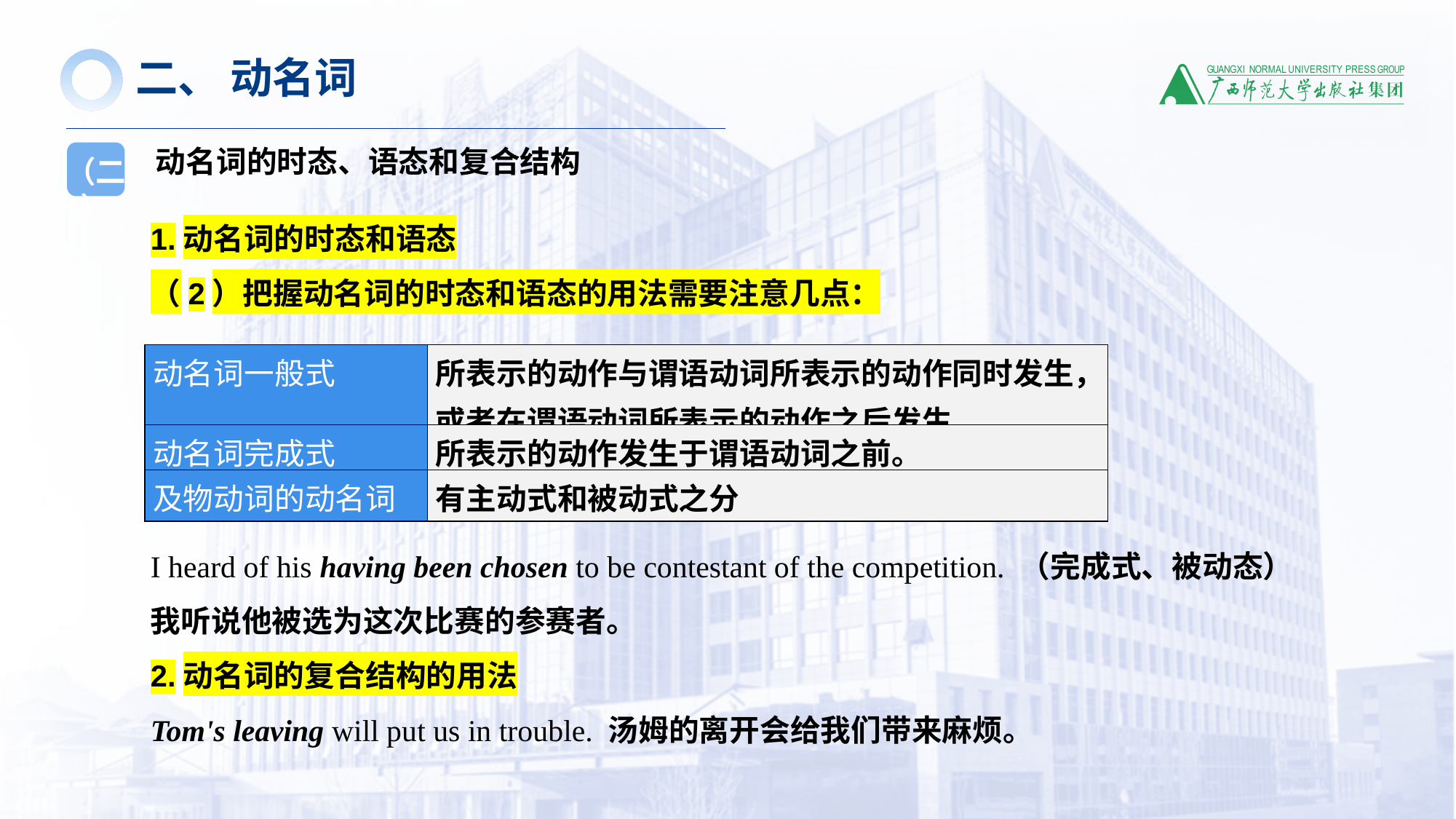

二、 动名词

动名词的时态、语态和复合结构

（二）
1.动名词的时态和语态
（2）把握动名词的时态和语态的用法需要注意几点：

I heard of his having been chosen to be contestant of the competition. （完成式、被动态）
我听说他被选为这次比赛的参赛者。
2.动名词的复合结构的用法
Tom's leaving will put us in trouble. 汤姆的离开会给我们带来麻烦。
| 动名词一般式 | 所表示的动作与谓语动词所表示的动作同时发生，或者在谓语动词所表示的动作之后发生。 |
| --- | --- |
| 动名词完成式 | 所表示的动作发生于谓语动词之前。 |
| 及物动词的动名词 | 有主动式和被动式之分 |